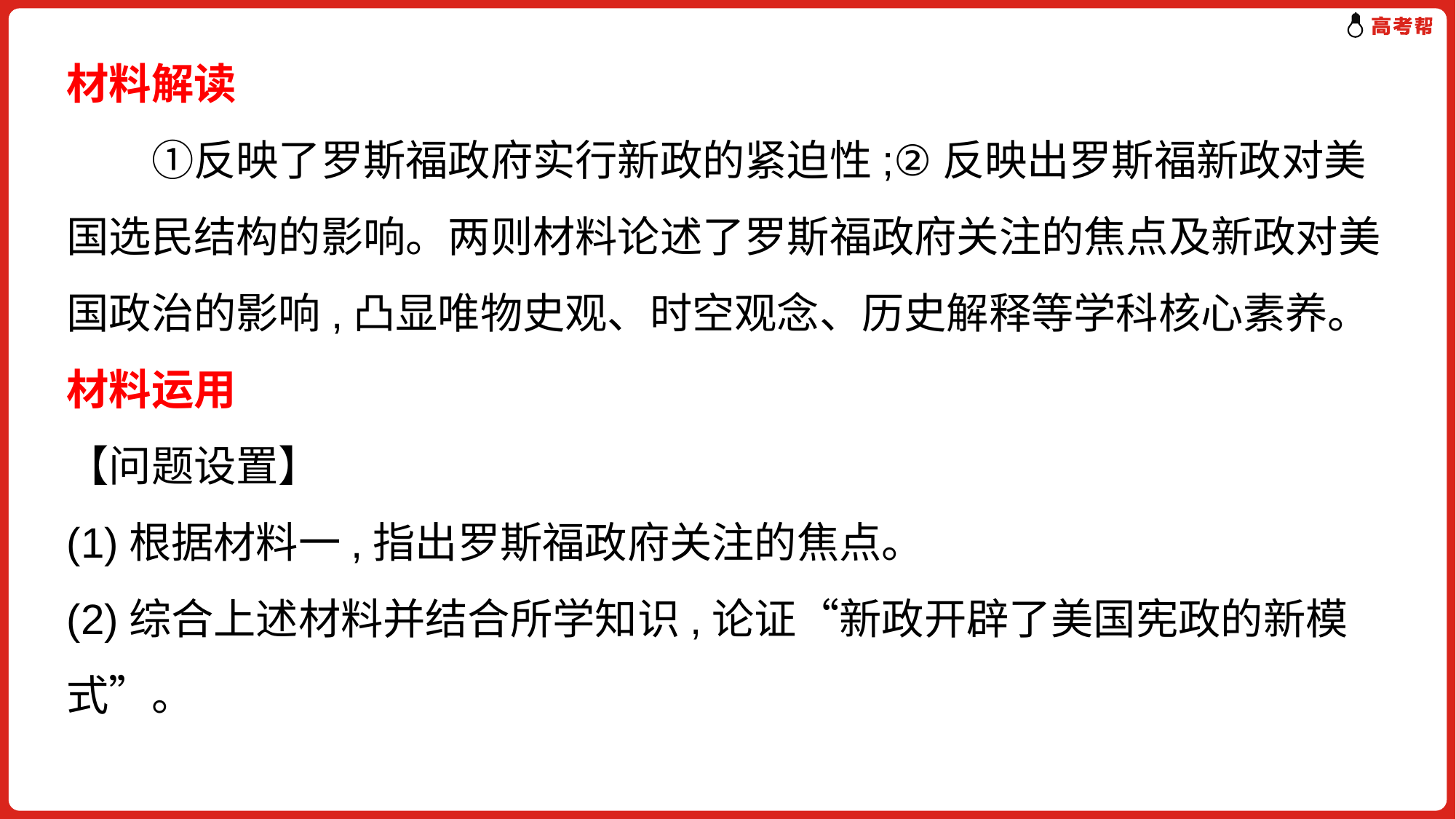

材料解读
　　①反映了罗斯福政府实行新政的紧迫性;②反映出罗斯福新政对美国选民结构的影响。两则材料论述了罗斯福政府关注的焦点及新政对美国政治的影响,凸显唯物史观、时空观念、历史解释等学科核心素养。
材料运用
【问题设置】
(1)根据材料一,指出罗斯福政府关注的焦点。
(2)综合上述材料并结合所学知识,论证“新政开辟了美国宪政的新模式”。